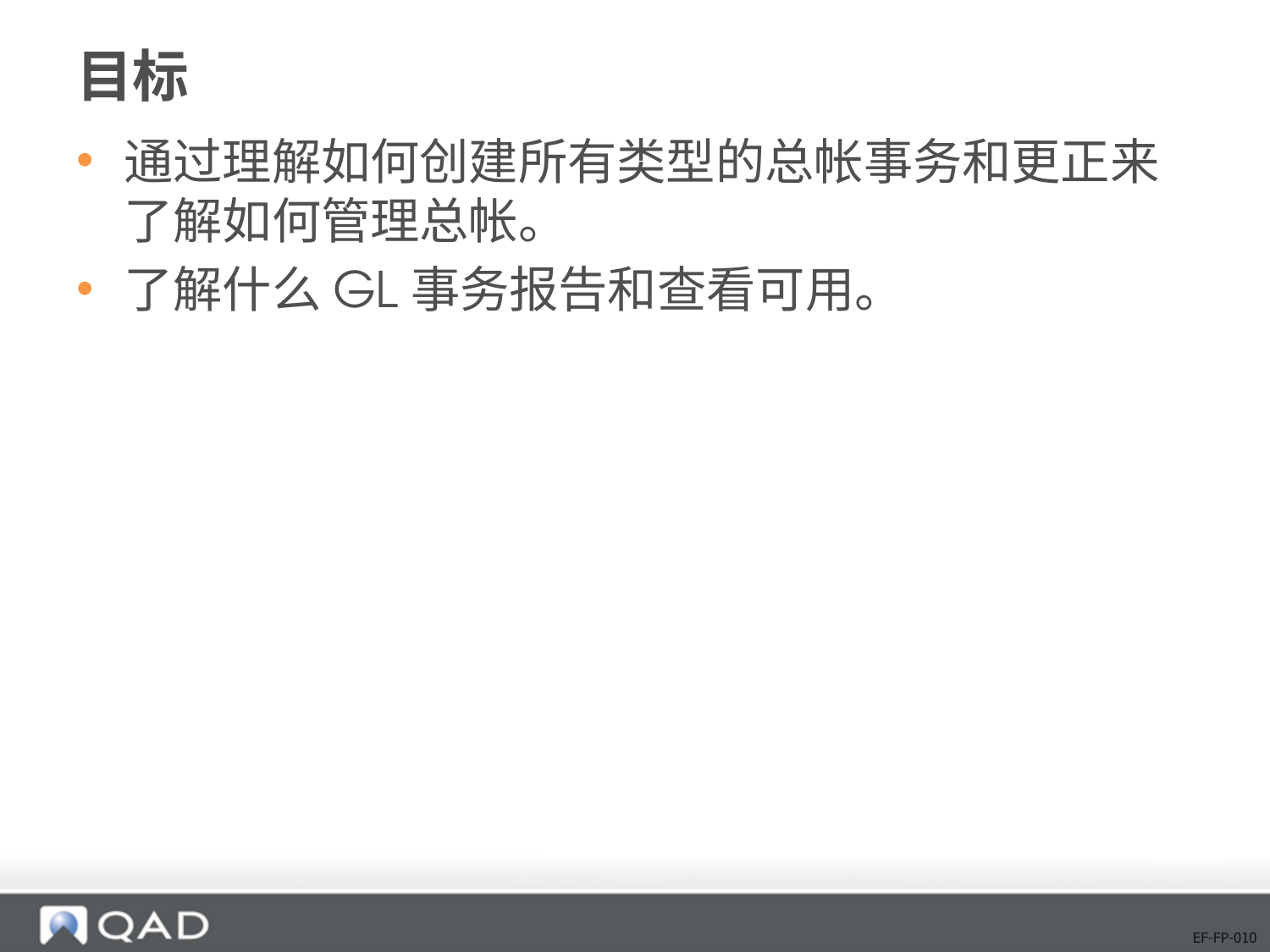

# 目标
通过理解如何创建所有类型的总帐事务和更正来了解如何管理总帐。
了解什么GL事务报告和查看可用。
EF-FP-010